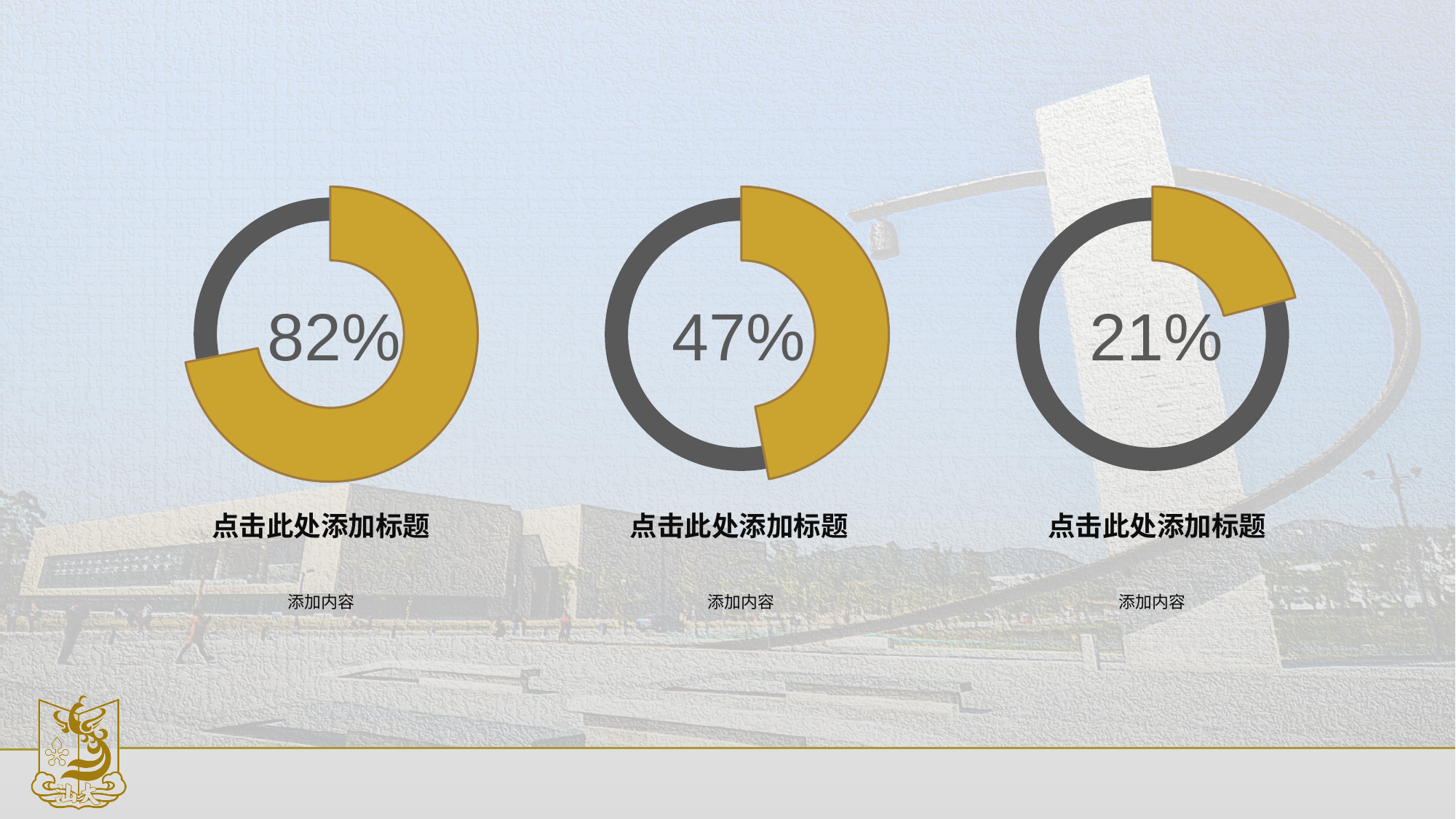

#

### Chart

| Category | 销售额 |
|---|---|
| 第一季度 | 0.47 |
| 第二季度 | 0.53 |

### Chart

| Category | 销售额 |
|---|---|
| 第一季度 | 0.82 |
| 第二季度 | 0.32 |

### Chart

| Category | 销售额 |
|---|---|
| 第一季度 | 0.21 |
| 第二季度 | 0.79 |

82%
47%
21%
点击此处添加标题
点击此处添加标题
点击此处添加标题
添加内容
添加内容
添加内容